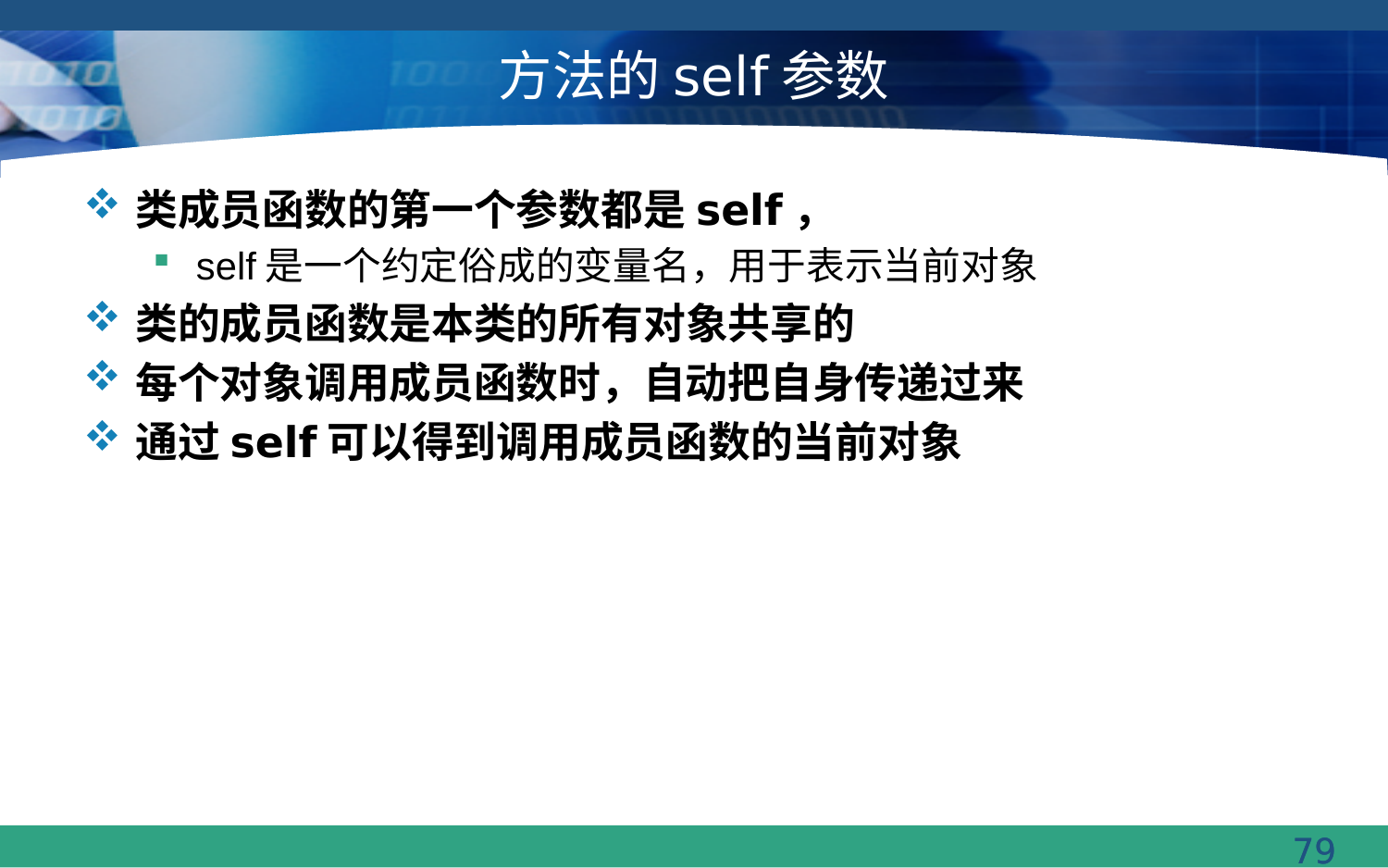

# 方法的self参数
类成员函数的第一个参数都是self，
self是一个约定俗成的变量名，用于表示当前对象
类的成员函数是本类的所有对象共享的
每个对象调用成员函数时，自动把自身传递过来
通过self可以得到调用成员函数的当前对象